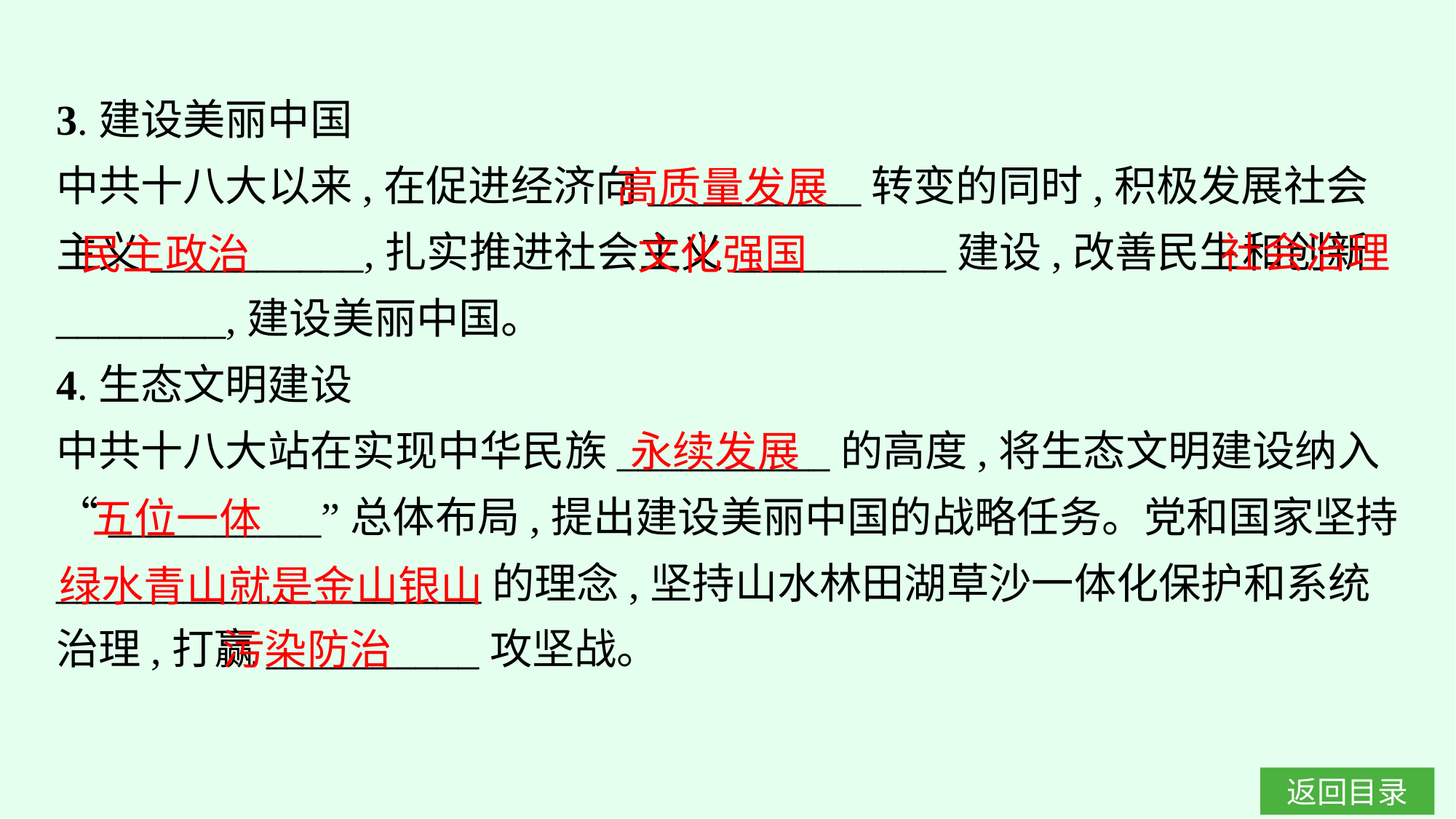

3.建设美丽中国
中共十八大以来,在促进经济向__________转变的同时,积极发展社会主义__________,扎实推进社会主义__________建设,改善民生和创新________,建设美丽中国。
4.生态文明建设
中共十八大站在实现中华民族__________的高度,将生态文明建设纳入“__________”总体布局,提出建设美丽中国的战略任务。党和国家坚持____________________的理念,坚持山水林田湖草沙一体化保护和系统治理,打赢__________攻坚战。
高质量发展
社会治理
文化强国
民主政治
永续发展
五位一体
绿水青山就是金山银山
污染防治